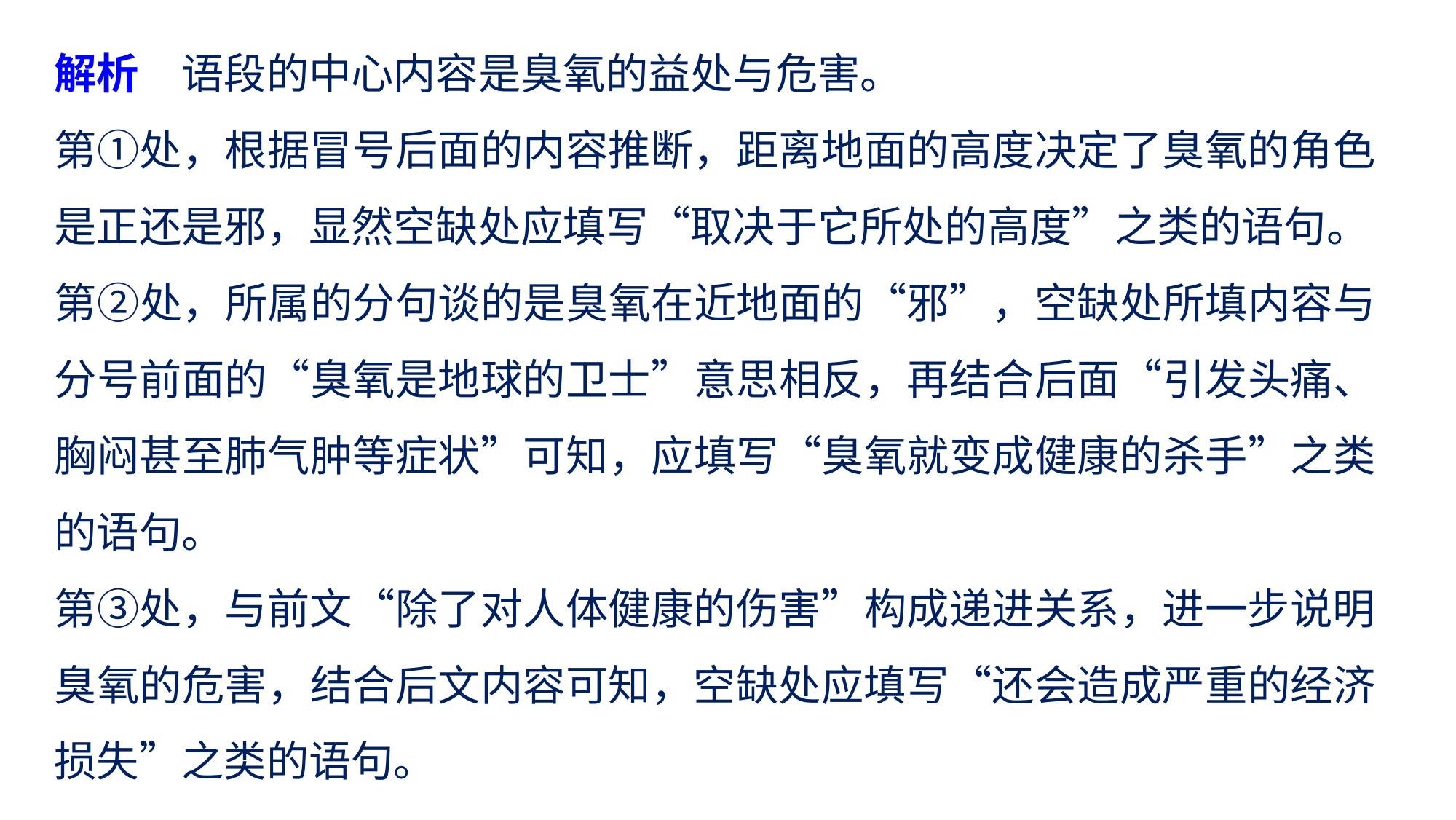

解析　语段的中心内容是臭氧的益处与危害。
第①处，根据冒号后面的内容推断，距离地面的高度决定了臭氧的角色是正还是邪，显然空缺处应填写“取决于它所处的高度”之类的语句。
第②处，所属的分句谈的是臭氧在近地面的“邪”，空缺处所填内容与分号前面的“臭氧是地球的卫士”意思相反，再结合后面“引发头痛、胸闷甚至肺气肿等症状”可知，应填写“臭氧就变成健康的杀手”之类的语句。
第③处，与前文“除了对人体健康的伤害”构成递进关系，进一步说明臭氧的危害，结合后文内容可知，空缺处应填写“还会造成严重的经济损失”之类的语句。